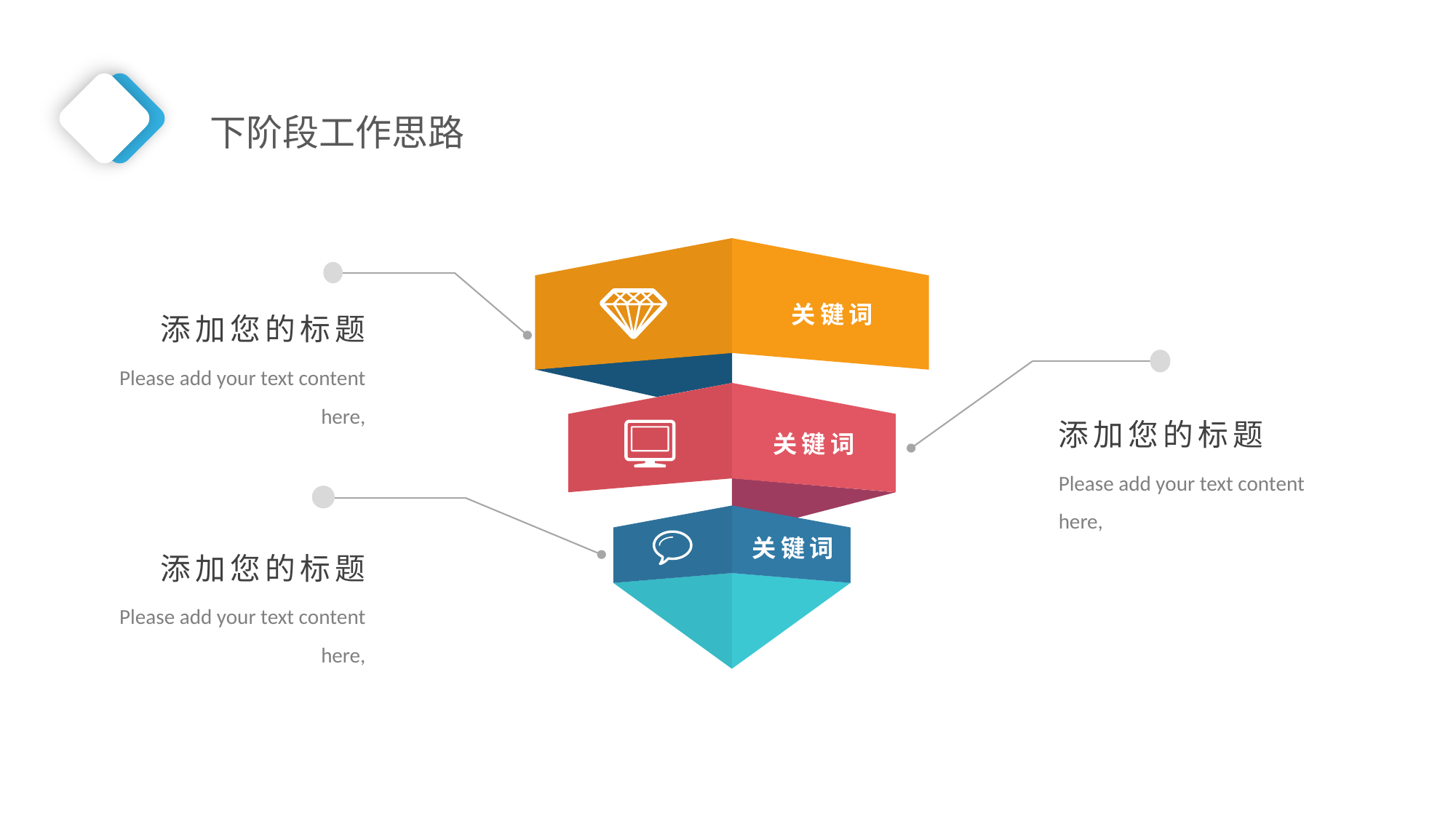

下阶段工作思路

关键词

添加您的标题
Please add your text content here,

关键词

添加您的标题
Please add your text content here,

关键词

添加您的标题
Please add your text content here,